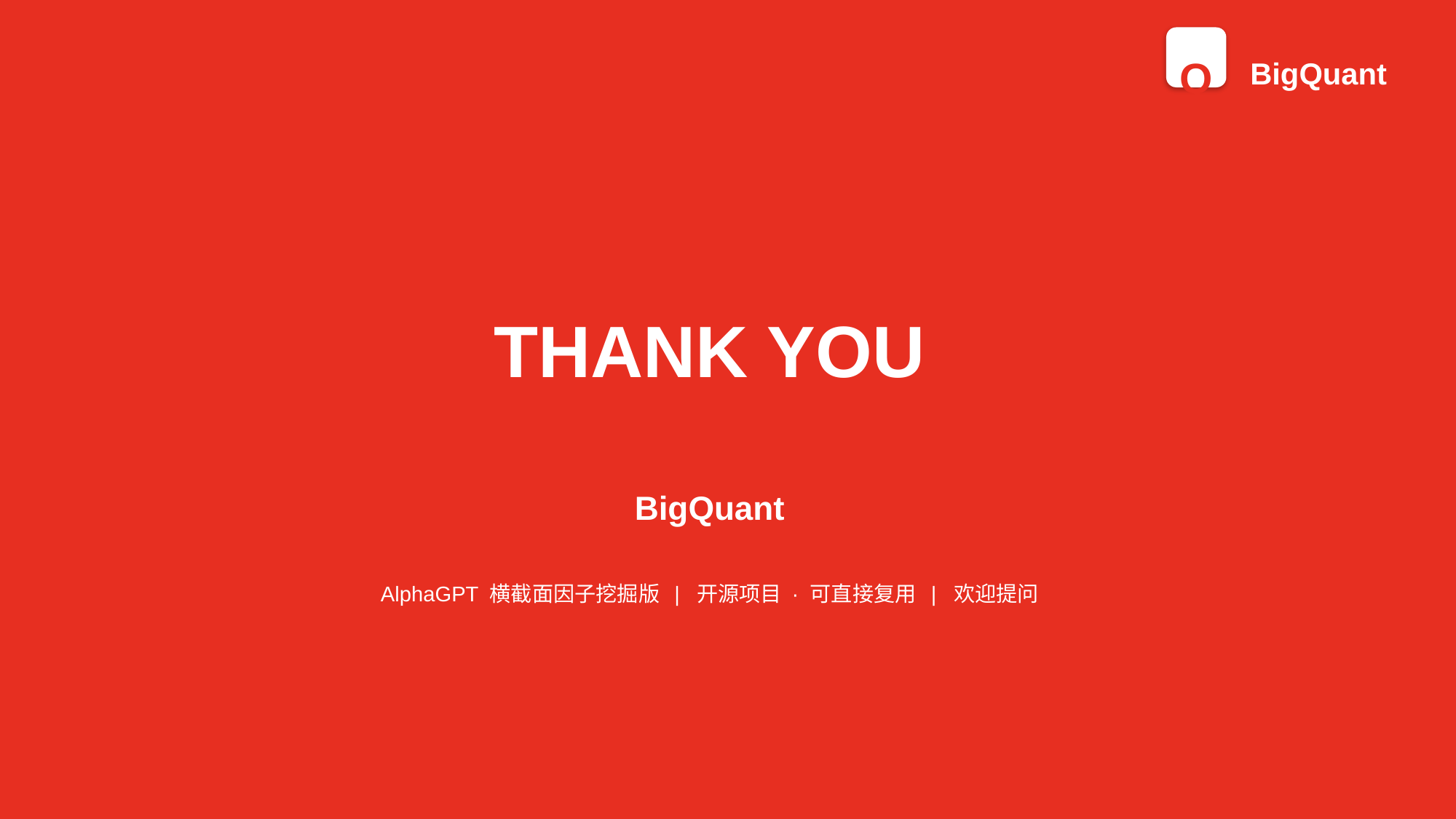

Q
BigQuant
THANK YOU
BigQuant
AlphaGPT 横截面因子挖掘版  |  开源项目 · 可直接复用  |  欢迎提问